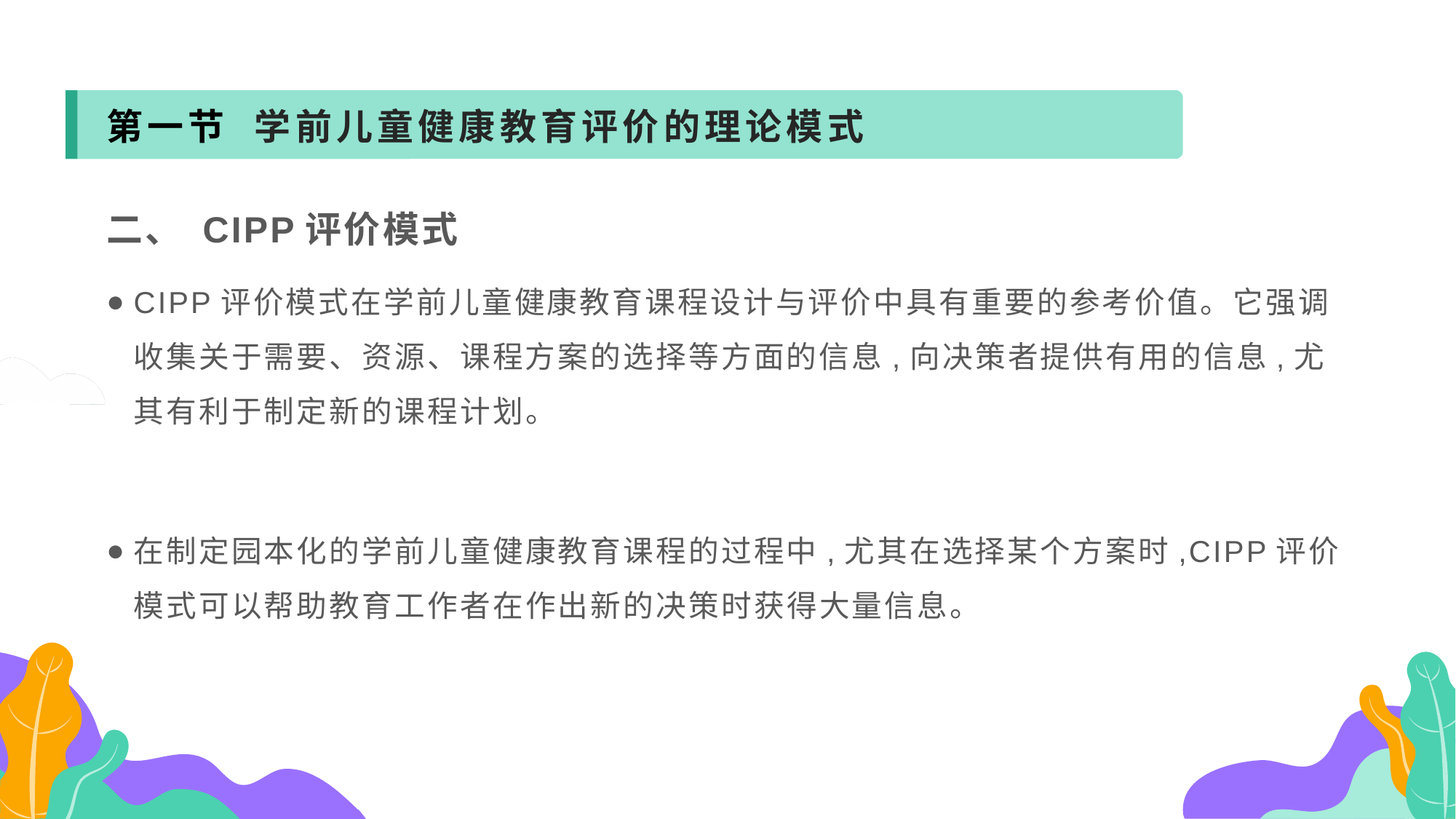

第一节  学前儿童健康教育评价的理论模式
二、 CIPP评价模式
CIPP评价模式在学前儿童健康教育课程设计与评价中具有重要的参考价值。它强调收集关于需要、资源、课程方案的选择等方面的信息,向决策者提供有用的信息,尤其有利于制定新的课程计划。

在制定园本化的学前儿童健康教育课程的过程中,尤其在选择某个方案时,CIPP评价模式可以帮助教育工作者在作出新的决策时获得大量信息。